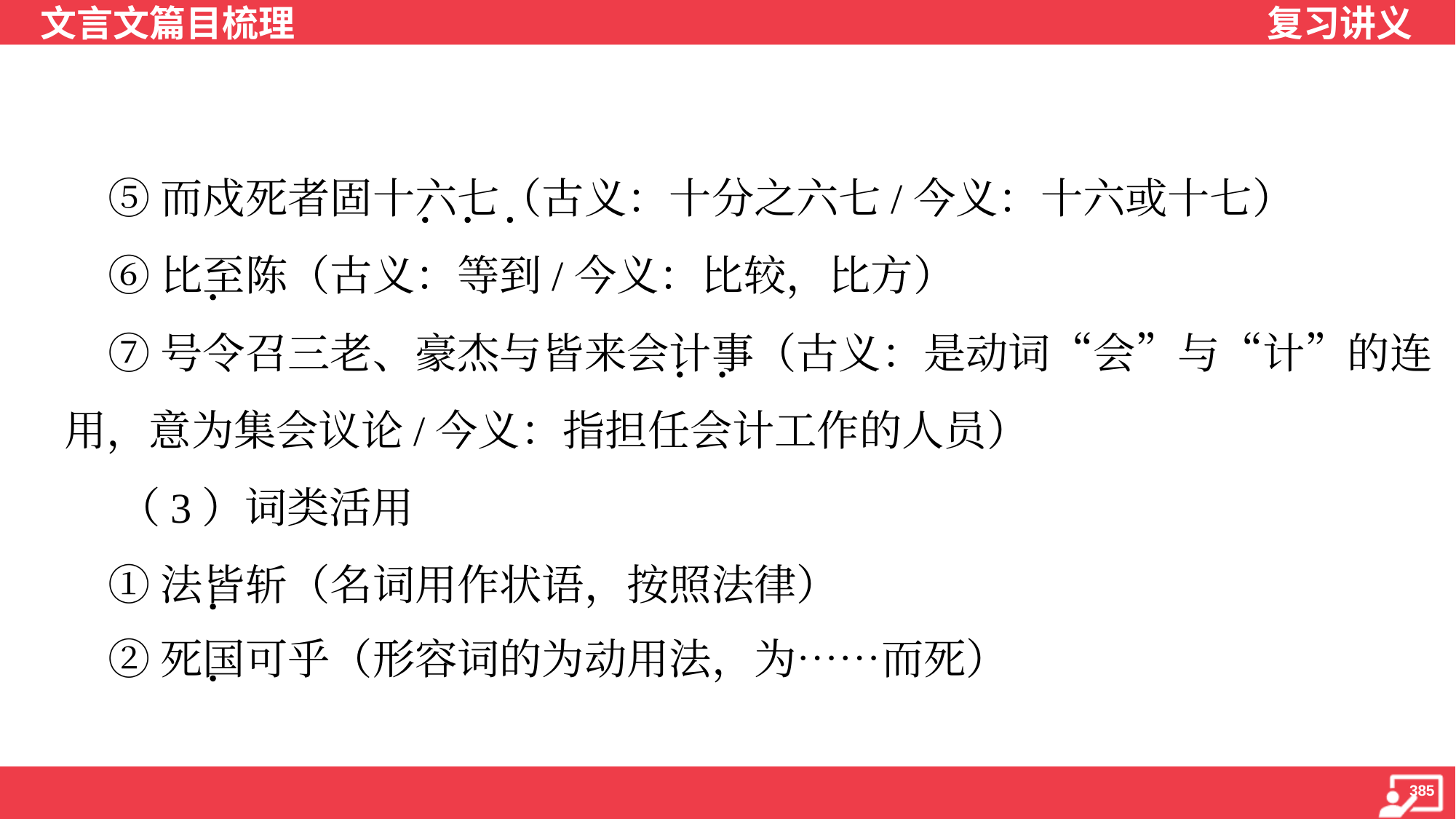

⑤而戍死者固十六七（古义：十分之六七/今义：十六或十七）
    ⑥比至陈（古义：等到/今义：比较，比方）
    ⑦号令召三老、豪杰与皆来会计事（古义：是动词“会”与“计”的连
用，意为集会议论/今义：指担任会计工作的人员）
    （3）词类活用
    ①法皆斩（名词用作状语，按照法律）
    ②死国可乎（形容词的为动用法，为……而死）